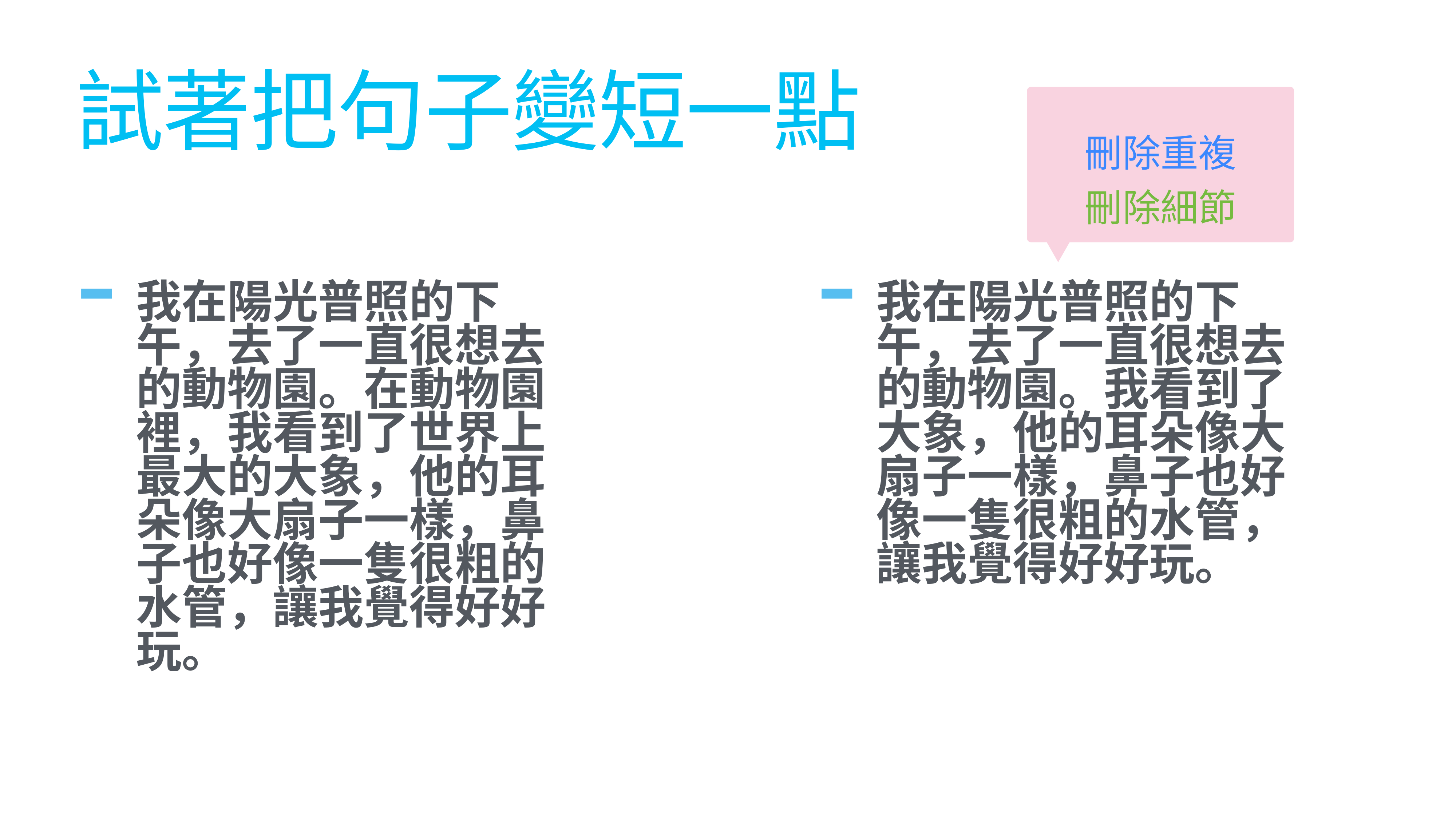

# 試著把句子變短一點
刪除重複
刪除細節
我在陽光普照的下午，去了一直很想去的動物園。在動物園裡，我看到了世界上最大的大象，他的耳朵像大扇子一樣，鼻子也好像一隻很粗的水管，讓我覺得好好玩。
我在陽光普照的下午，去了一直很想去的動物園。我看到了大象，他的耳朵像大扇子一樣，鼻子也好像一隻很粗的水管，讓我覺得好好玩。